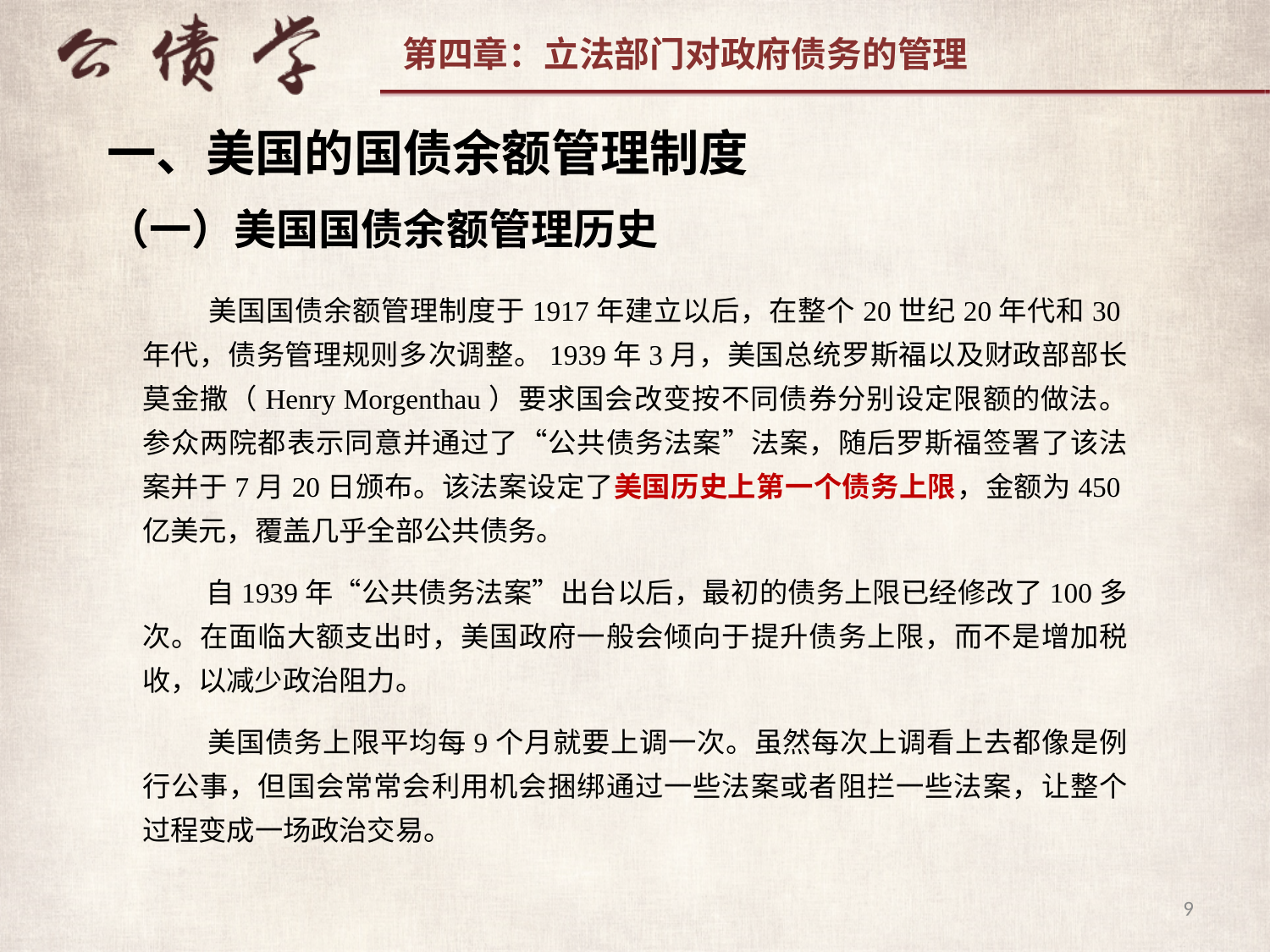

一、美国的国债余额管理制度
（一）美国国债余额管理历史
   美国国债余额管理制度于1917年建立以后，在整个20世纪20年代和30年代，债务管理规则多次调整。1939年3月，美国总统罗斯福以及财政部部长莫金撒（Henry Morgenthau）要求国会改变按不同债券分别设定限额的做法。参众两院都表示同意并通过了“公共债务法案”法案，随后罗斯福签署了该法案并于7月20日颁布。该法案设定了美国历史上第一个债务上限，金额为450亿美元，覆盖几乎全部公共债务。
   自1939年“公共债务法案”出台以后，最初的债务上限已经修改了100多次。在面临大额支出时，美国政府一般会倾向于提升债务上限，而不是增加税收，以减少政治阻力。
   美国债务上限平均每9个月就要上调一次。虽然每次上调看上去都像是例行公事，但国会常常会利用机会捆绑通过一些法案或者阻拦一些法案，让整个过程变成一场政治交易。
9